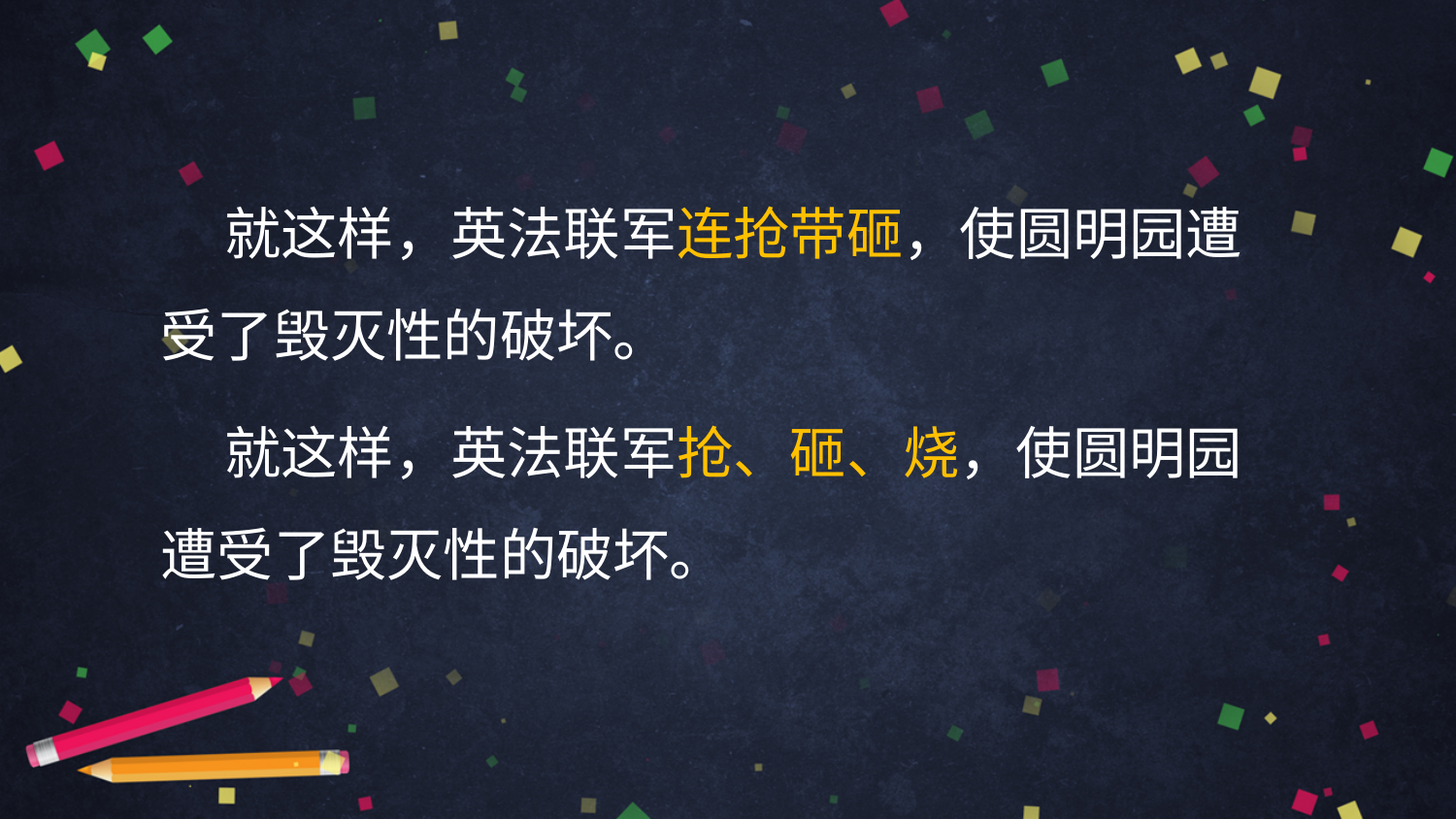

就这样，英法联军连抢带砸，使圆明园遭受了毁灭性的破坏。
    就这样，英法联军抢、砸、烧，使圆明园遭受了毁灭性的破坏。